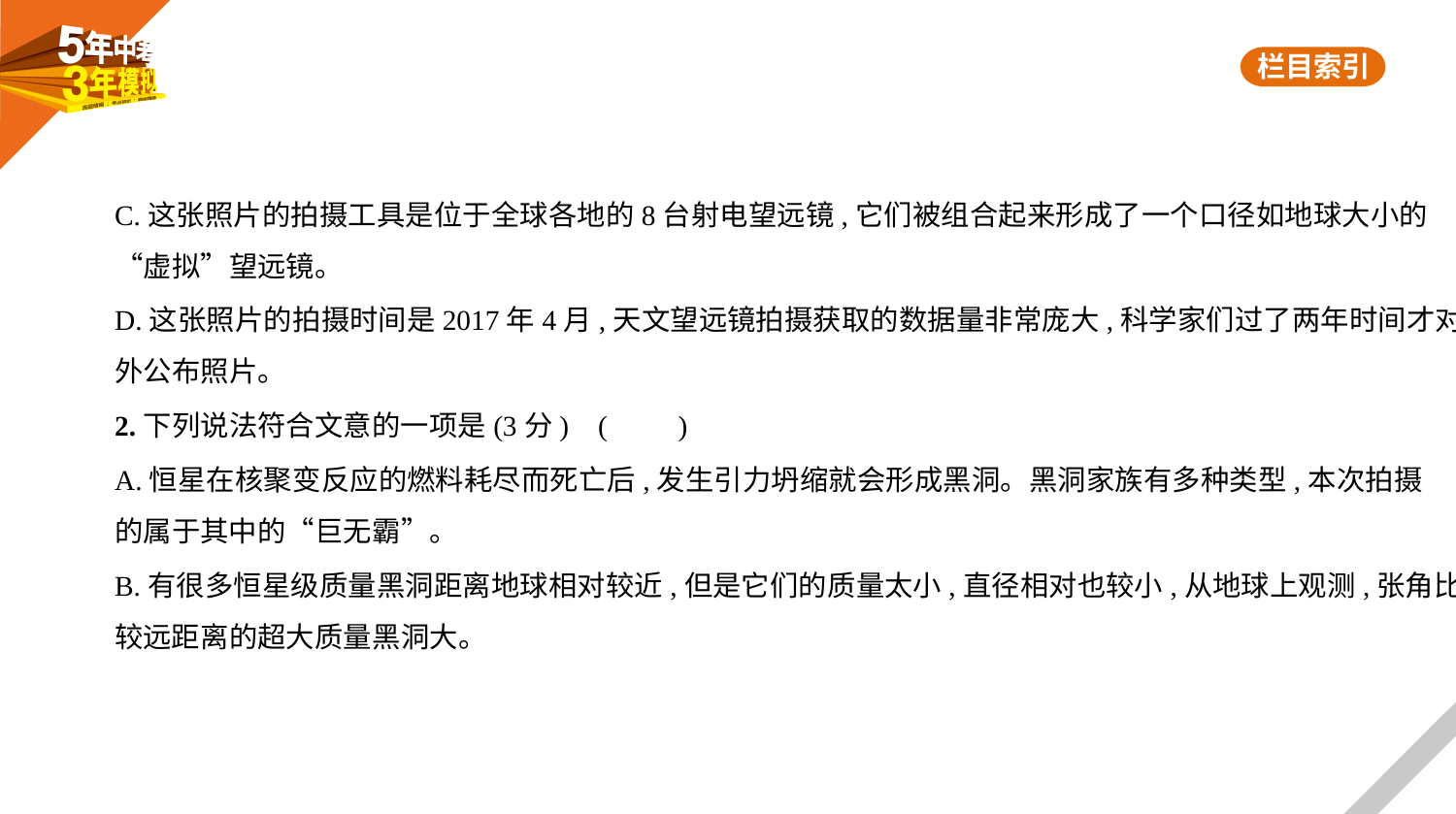

C.这张照片的拍摄工具是位于全球各地的8台射电望远镜,它们被组合起来形成了一个口径如地球大小的
“虚拟”望远镜。
D.这张照片的拍摄时间是2017年4月,天文望远镜拍摄获取的数据量非常庞大,科学家们过了两年时间才对
外公布照片。
2.下列说法符合文意的一项是(3分) (　　)
A.恒星在核聚变反应的燃料耗尽而死亡后,发生引力坍缩就会形成黑洞。黑洞家族有多种类型,本次拍摄
的属于其中的“巨无霸”。
B.有很多恒星级质量黑洞距离地球相对较近,但是它们的质量太小,直径相对也较小,从地球上观测,张角比
较远距离的超大质量黑洞大。